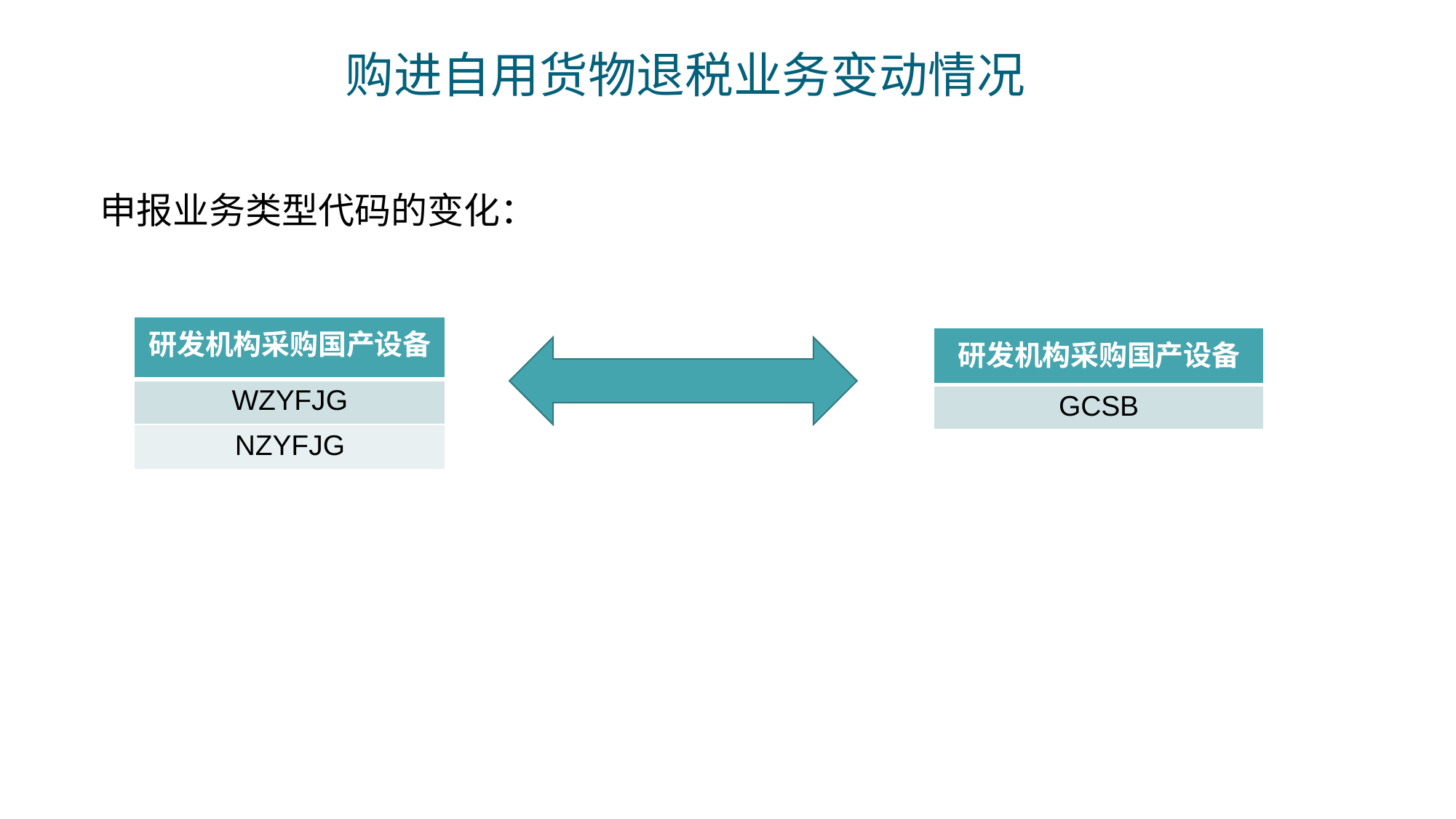

一
购进自用货物退税业务变动情况
申报业务类型代码的变化：
| 研发机构采购国产设备 |
| --- |
| WZYFJG |
| NZYFJG |
| 研发机构采购国产设备 |
| --- |
| GCSB |